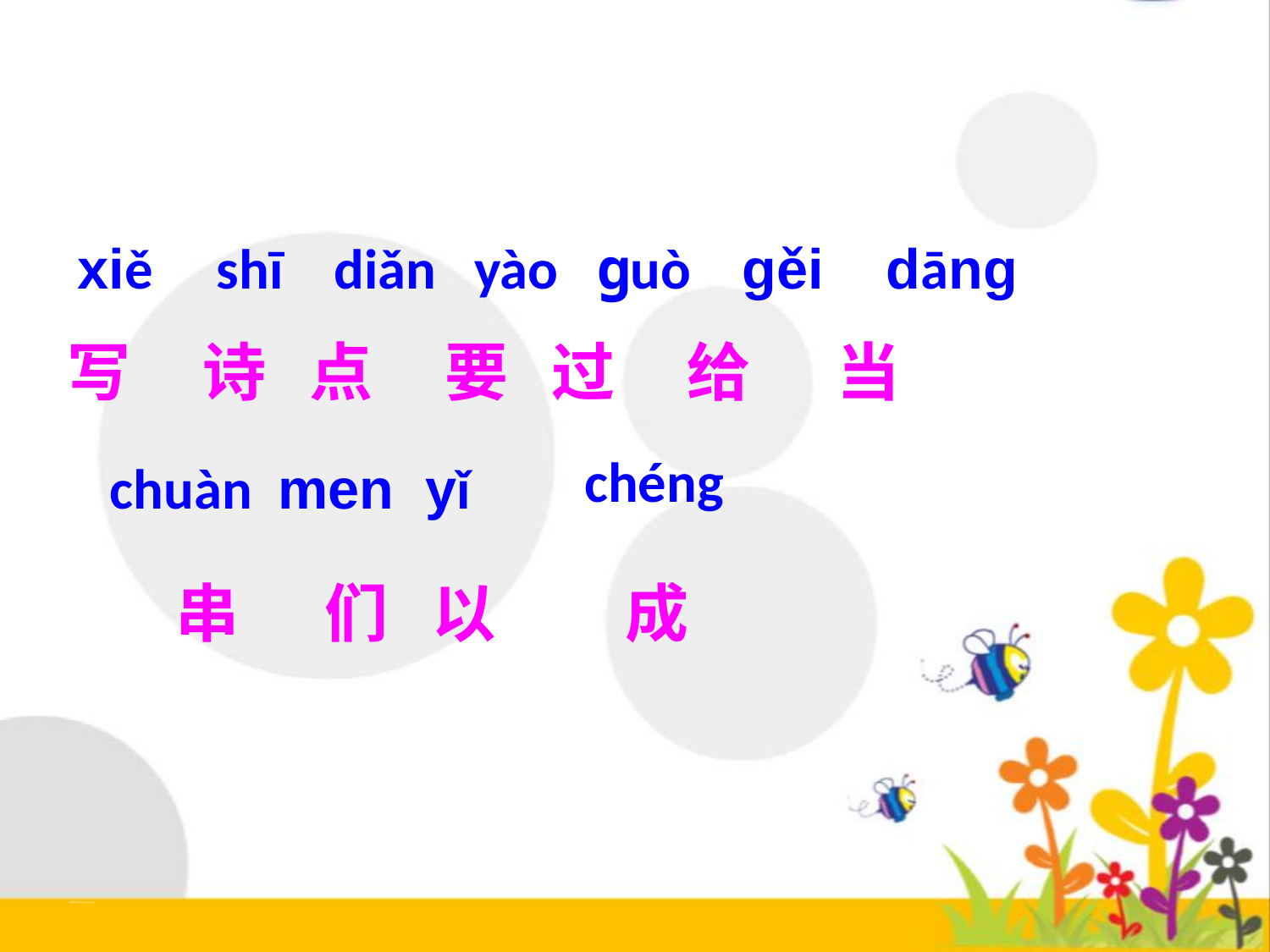

xiě     shī    diǎn   yào   guò    gěi    dāng
写     诗   点     要   过     给      当
chéng
 chuàn  men  yǐ
   串      们   以         成
  绿色圃中学资源网http://cz.lspjy.com